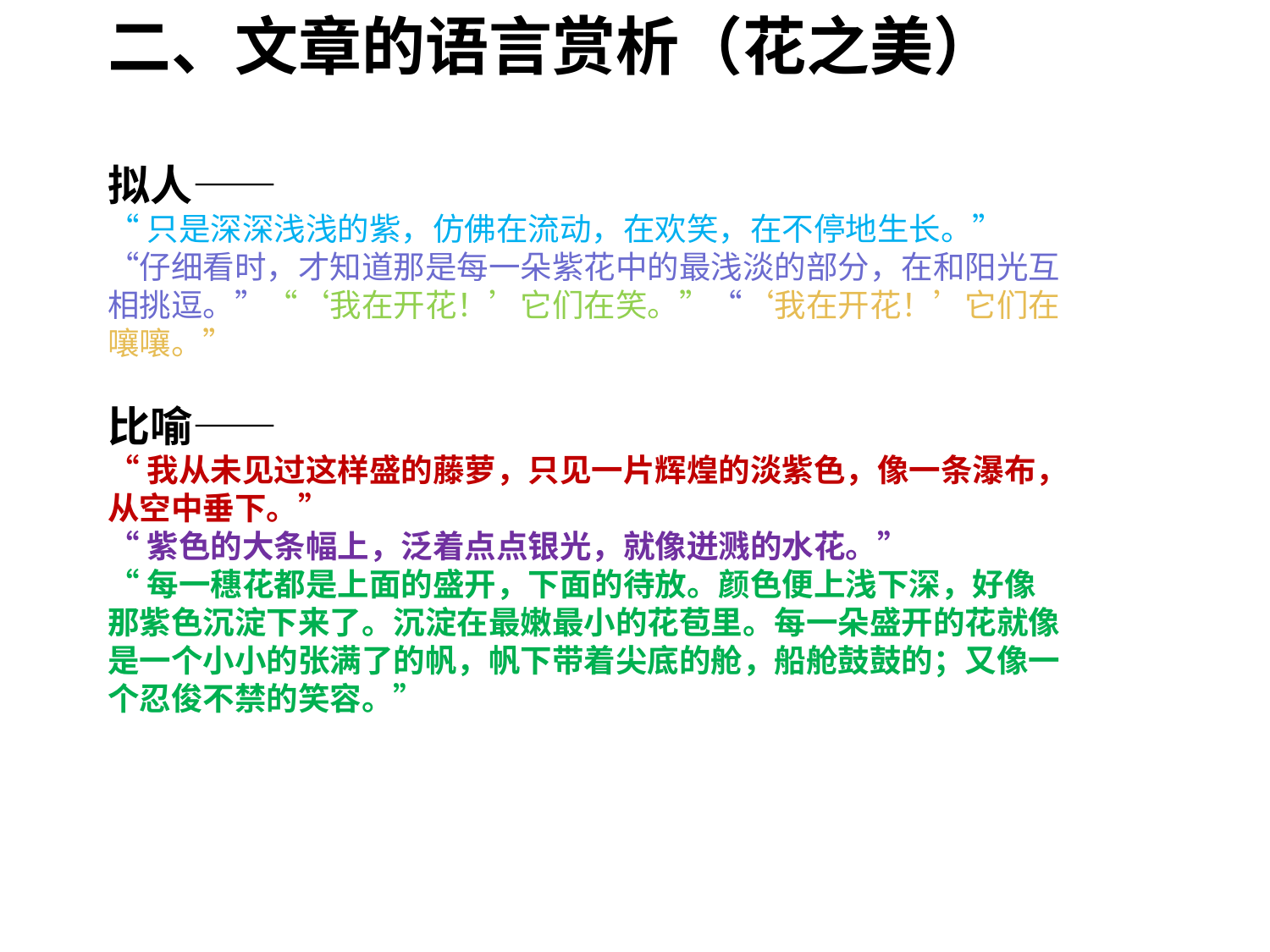

二、文章的语言赏析（花之美）

拟人——
“只是深深浅浅的紫，仿佛在流动，在欢笑，在不停地生长。”“仔细看时，才知道那是每一朵紫花中的最浅淡的部分，在和阳光互相挑逗。”“‘我在开花！’它们在笑。”“‘我在开花！’它们在嚷嚷。”

比喻——
“我从未见过这样盛的藤萝，只见一片辉煌的淡紫色，像一条瀑布，从空中垂下。”
“紫色的大条幅上，泛着点点银光，就像迸溅的水花。”
“每一穗花都是上面的盛开，下面的待放。颜色便上浅下深，好像那紫色沉淀下来了。沉淀在最嫩最小的花苞里。每一朵盛开的花就像是一个小小的张满了的帆，帆下带着尖底的舱，船舱鼓鼓的；又像一个忍俊不禁的笑容。”